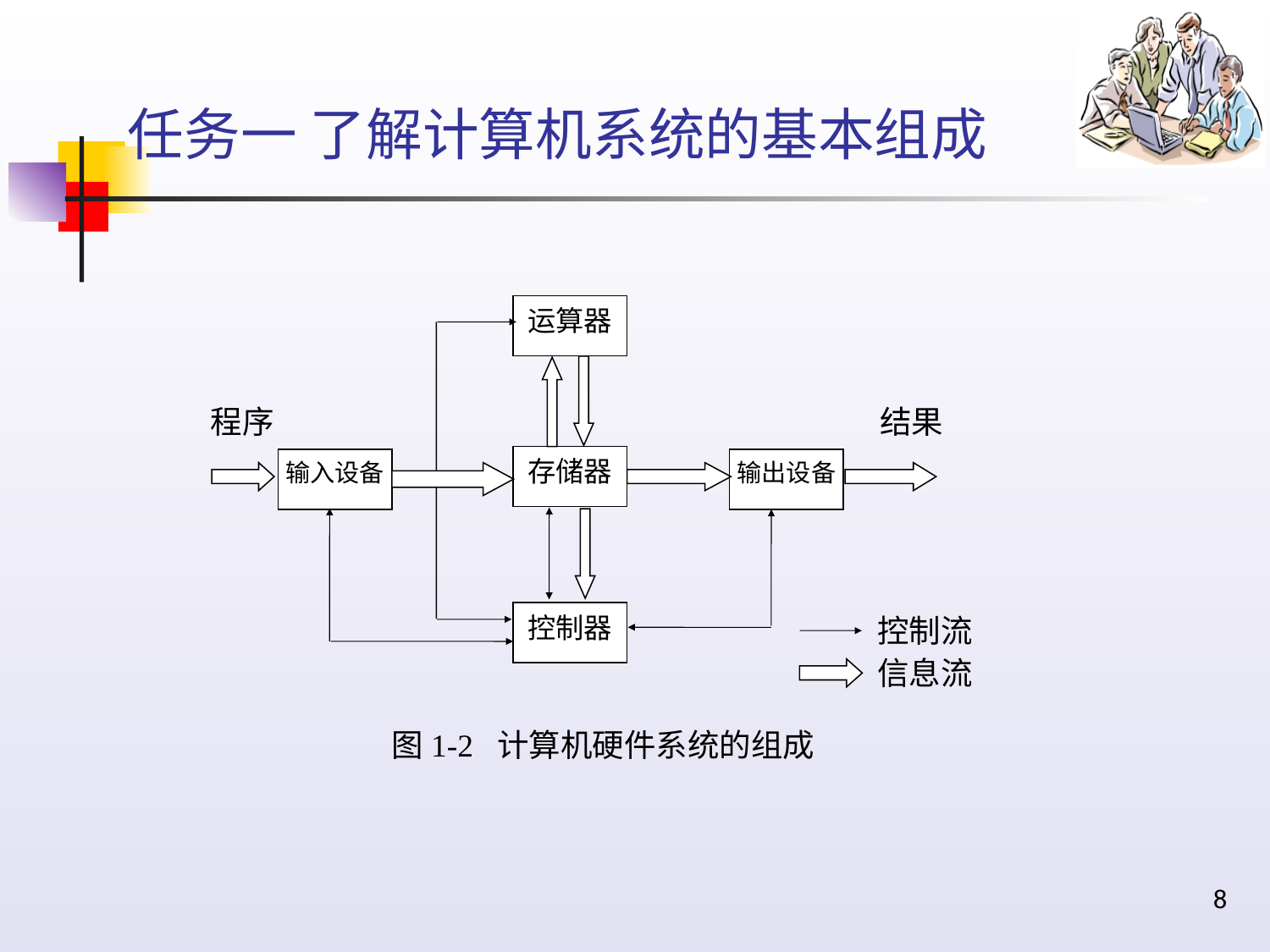

# 任务一 了解计算机系统的基本组成
运算器

程序
结果
存储器
输入设备
输出设备

控制器
控制流

信息流

图1-2  计算机硬件系统的组成
8